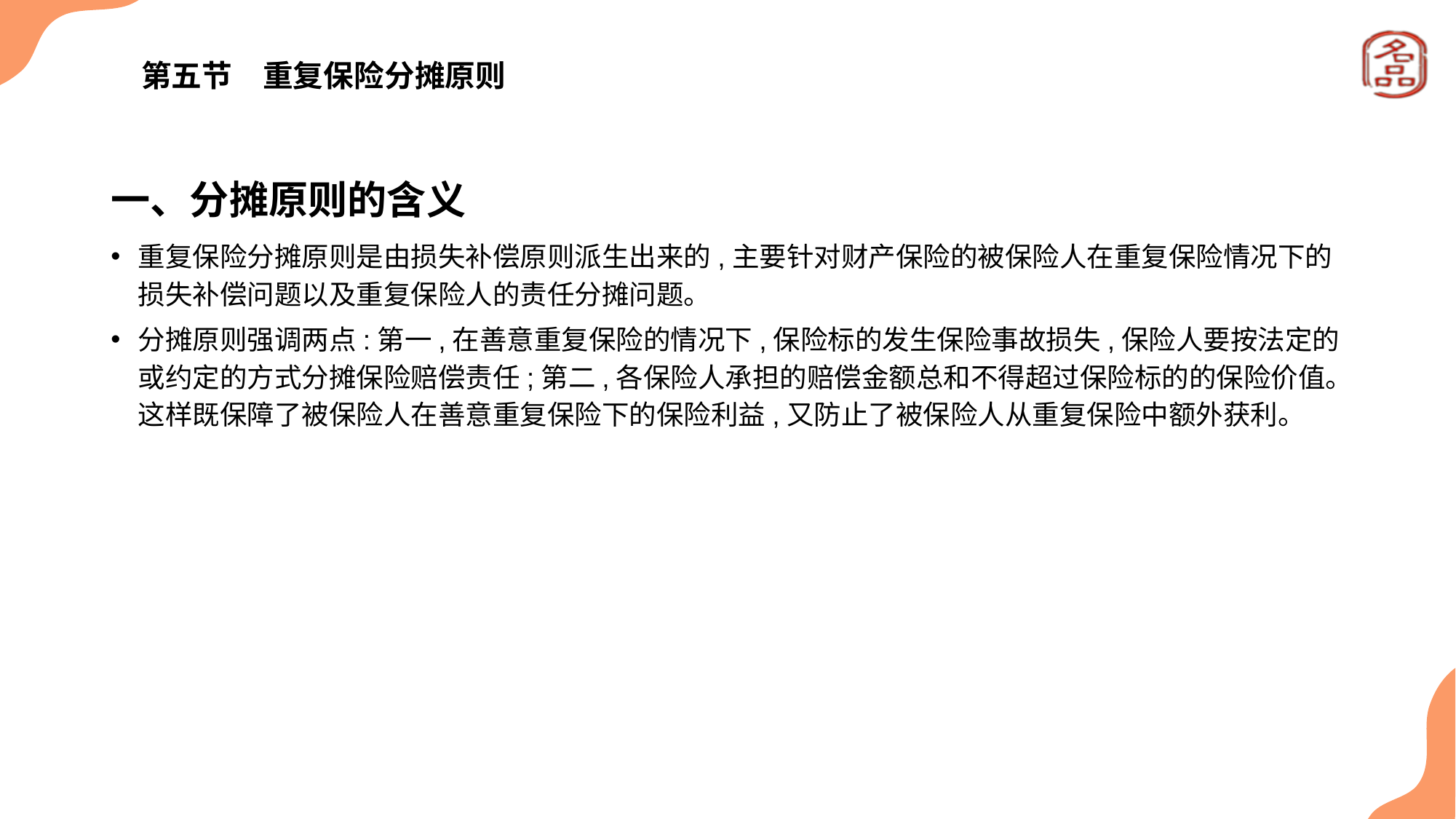

# 第五节　重复保险分摊原则
一、分摊原则的含义
重复保险分摊原则是由损失补偿原则派生出来的,主要针对财产保险的被保险人在重复保险情况下的损失补偿问题以及重复保险人的责任分摊问题。
分摊原则强调两点:第一,在善意重复保险的情况下,保险标的发生保险事故损失,保险人要按法定的或约定的方式分摊保险赔偿责任;第二,各保险人承担的赔偿金额总和不得超过保险标的的保险价值。这样既保障了被保险人在善意重复保险下的保险利益,又防止了被保险人从重复保险中额外获利。